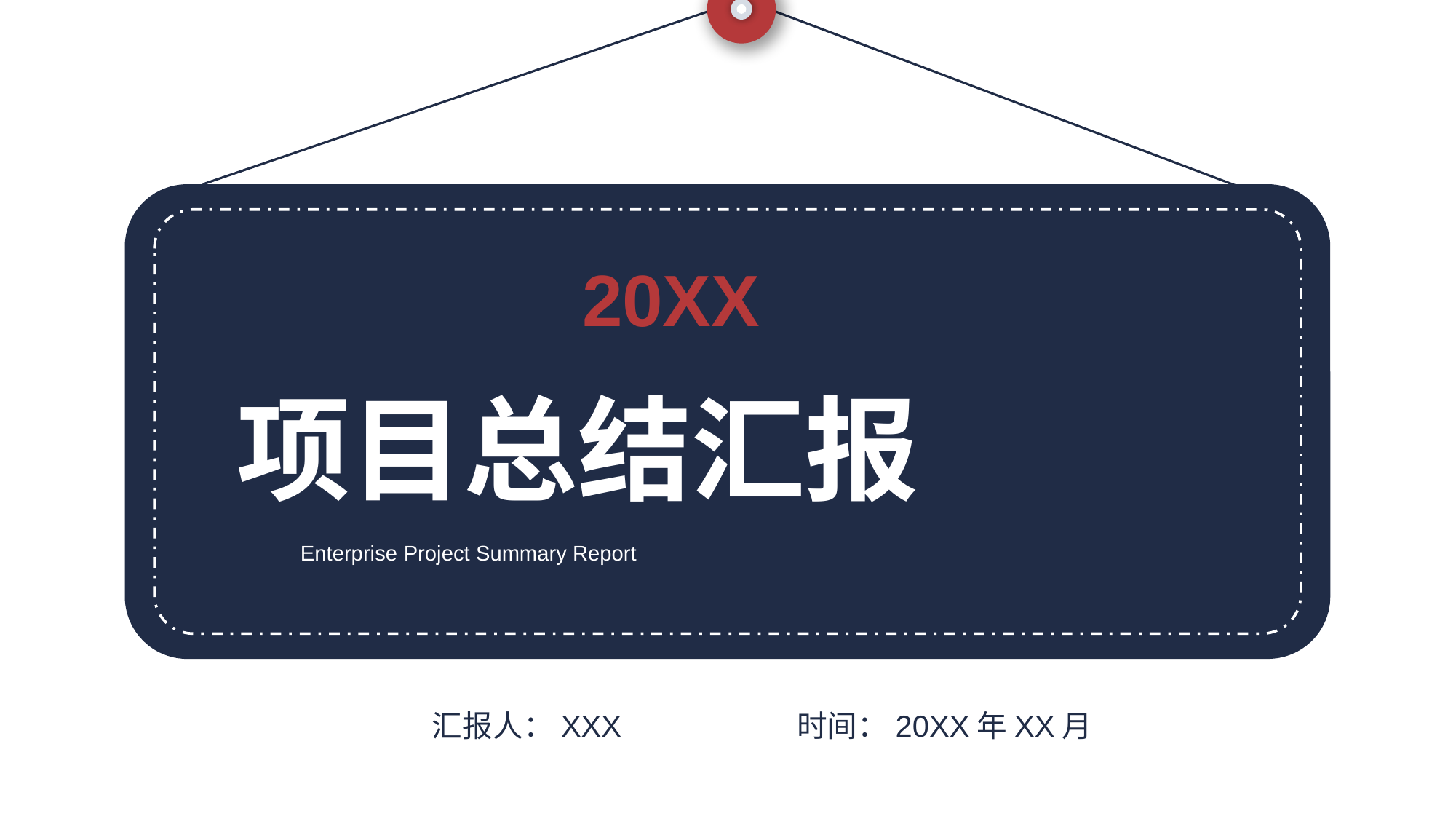

20XX
项目总结汇报
Enterprise Project Summary Report
汇报人：XXX
时间：20XX年XX月